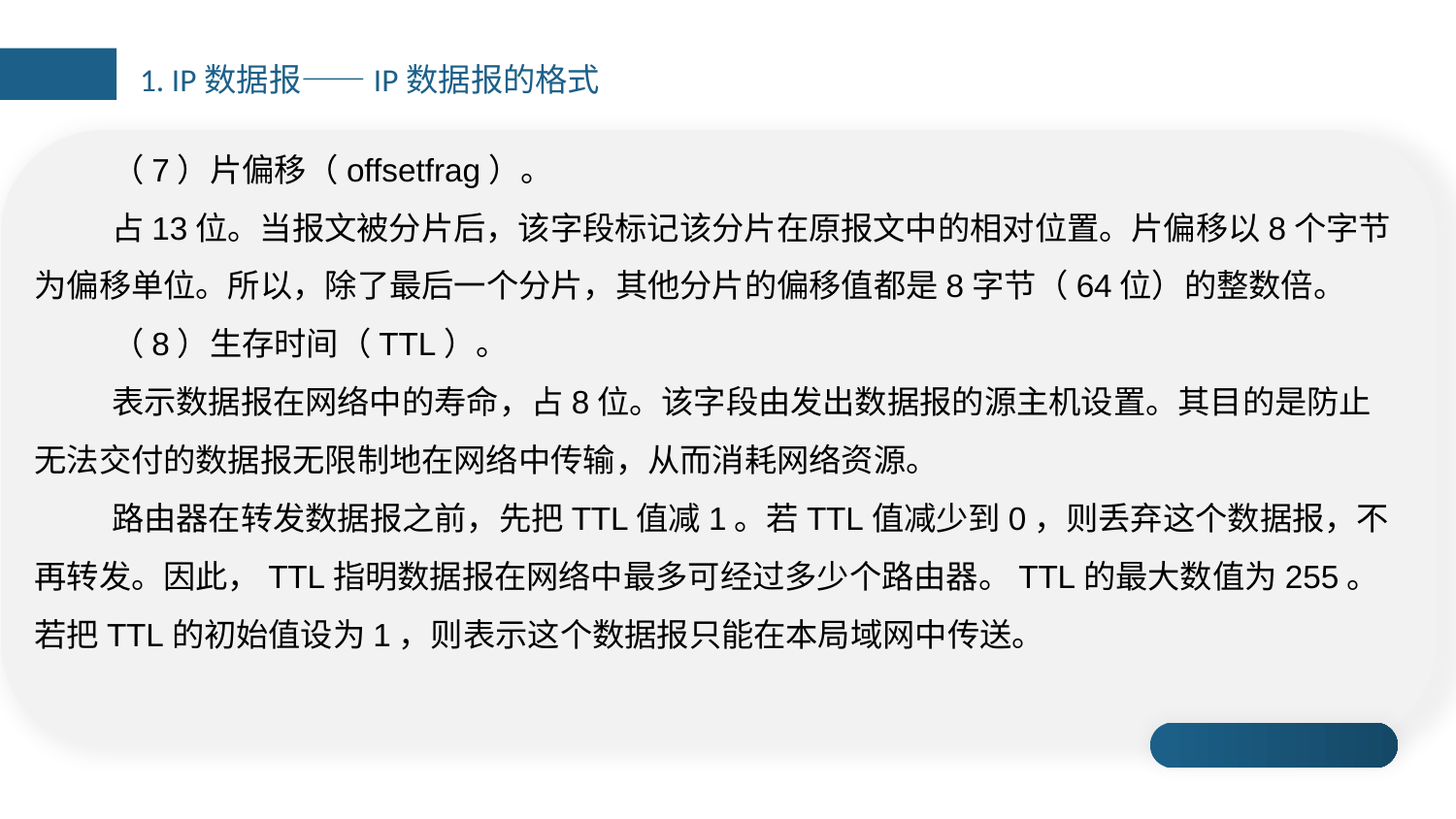

1. IP数据报——IP数据报的格式
（7）片偏移（offsetfrag）。
占13位。当报文被分片后，该字段标记该分片在原报文中的相对位置。片偏移以8个字节为偏移单位。所以，除了最后一个分片，其他分片的偏移值都是8字节（64位）的整数倍。
（8）生存时间（TTL）。
表示数据报在网络中的寿命，占8位。该字段由发出数据报的源主机设置。其目的是防止无法交付的数据报无限制地在网络中传输，从而消耗网络资源。
路由器在转发数据报之前，先把TTL值减1。若TTL值减少到0，则丢弃这个数据报，不再转发。因此，TTL指明数据报在网络中最多可经过多少个路由器。TTL的最大数值为255。若把TTL的初始值设为1，则表示这个数据报只能在本局域网中传送。